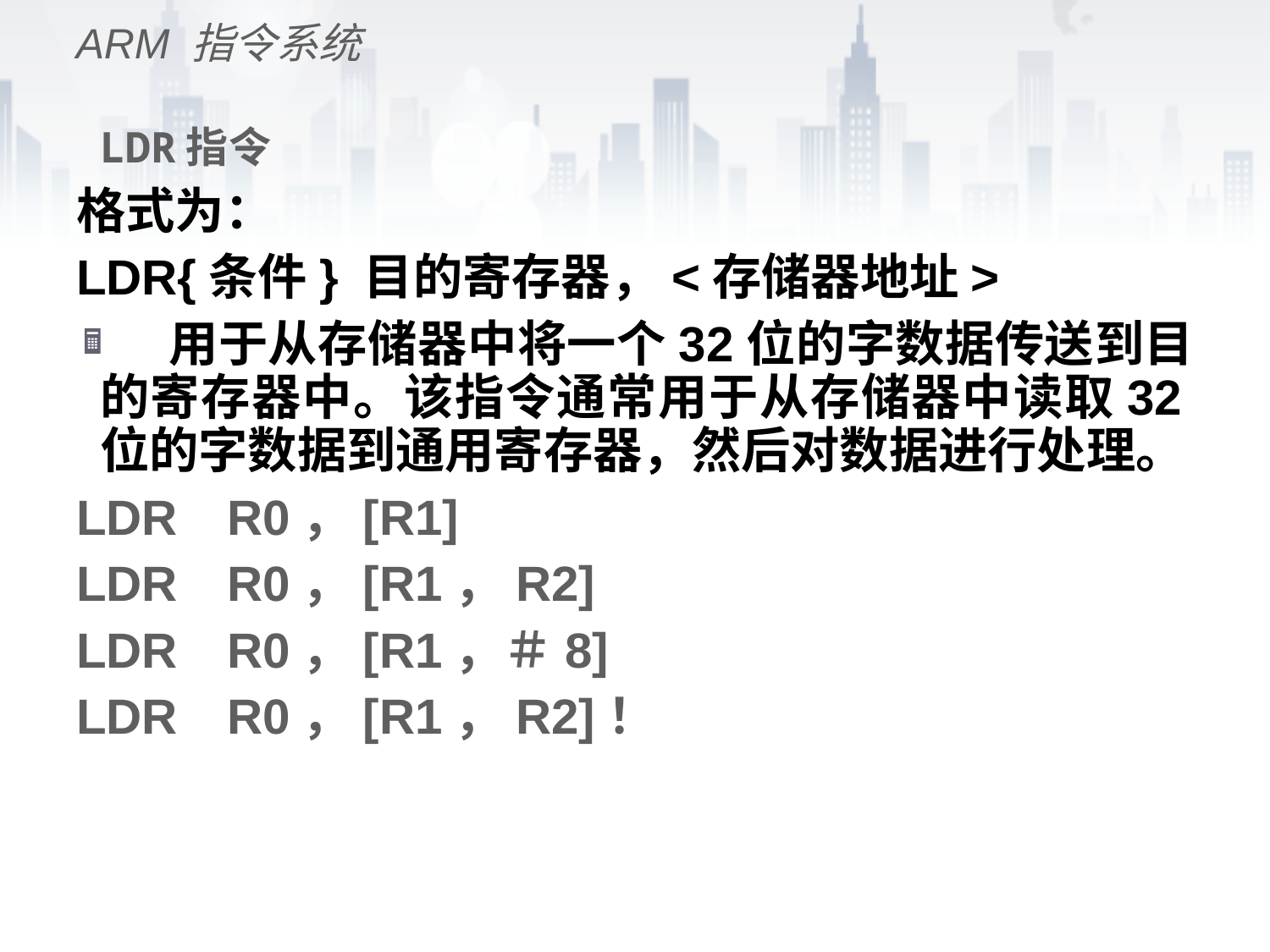

ARM 指令系统
# LDR指令
格式为：
LDR{条件} 目的寄存器，<存储器地址>
    用于从存储器中将一个32位的字数据传送到目的寄存器中。该指令通常用于从存储器中读取32位的字数据到通用寄存器，然后对数据进行处理。
LDR 	R0，[R1]
LDR 	R0，[R1，R2]
LDR 	R0，[R1，＃8]
LDR 	R0，[R1，R2]！